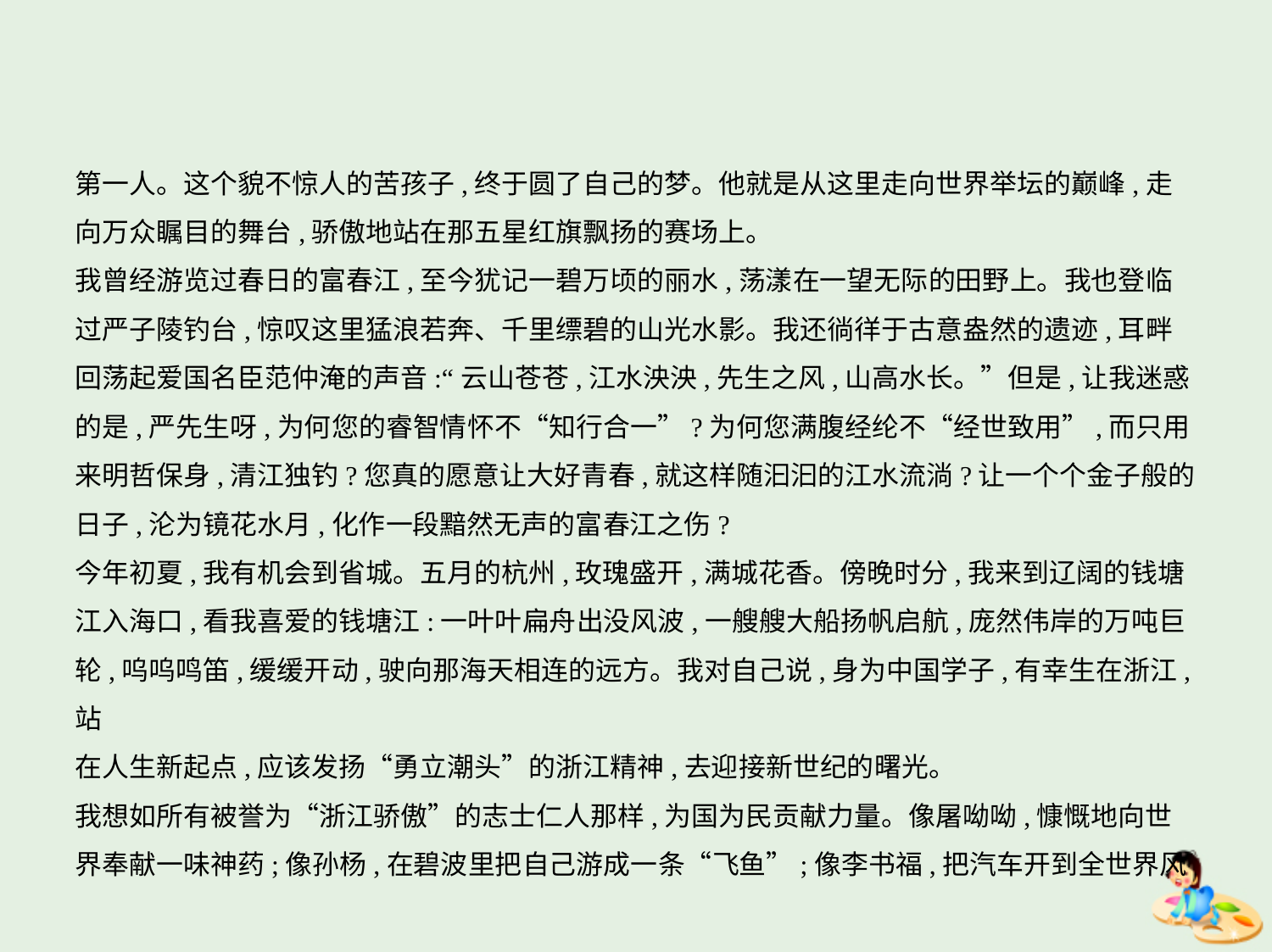

第一人。这个貌不惊人的苦孩子,终于圆了自己的梦。他就是从这里走向世界举坛的巅峰,走
向万众瞩目的舞台,骄傲地站在那五星红旗飘扬的赛场上。
我曾经游览过春日的富春江,至今犹记一碧万顷的丽水,荡漾在一望无际的田野上。我也登临
过严子陵钓台,惊叹这里猛浪若奔、千里缥碧的山光水影。我还徜徉于古意盎然的遗迹,耳畔
回荡起爱国名臣范仲淹的声音:“云山苍苍,江水泱泱,先生之风,山高水长。”但是,让我迷惑
的是,严先生呀,为何您的睿智情怀不“知行合一”?为何您满腹经纶不“经世致用”,而只用
来明哲保身,清江独钓?您真的愿意让大好青春,就这样随汩汩的江水流淌?让一个个金子般的
日子,沦为镜花水月,化作一段黯然无声的富春江之伤?
今年初夏,我有机会到省城。五月的杭州,玫瑰盛开,满城花香。傍晚时分,我来到辽阔的钱塘
江入海口,看我喜爱的钱塘江:一叶叶扁舟出没风波,一艘艘大船扬帆启航,庞然伟岸的万吨巨
轮,呜呜鸣笛,缓缓开动,驶向那海天相连的远方。我对自己说,身为中国学子,有幸生在浙江,站
在人生新起点,应该发扬“勇立潮头”的浙江精神,去迎接新世纪的曙光。
我想如所有被誉为“浙江骄傲”的志士仁人那样,为国为民贡献力量。像屠呦呦,慷慨地向世
界奉献一味神药;像孙杨,在碧波里把自己游成一条“飞鱼”;像李书福,把汽车开到全世界风